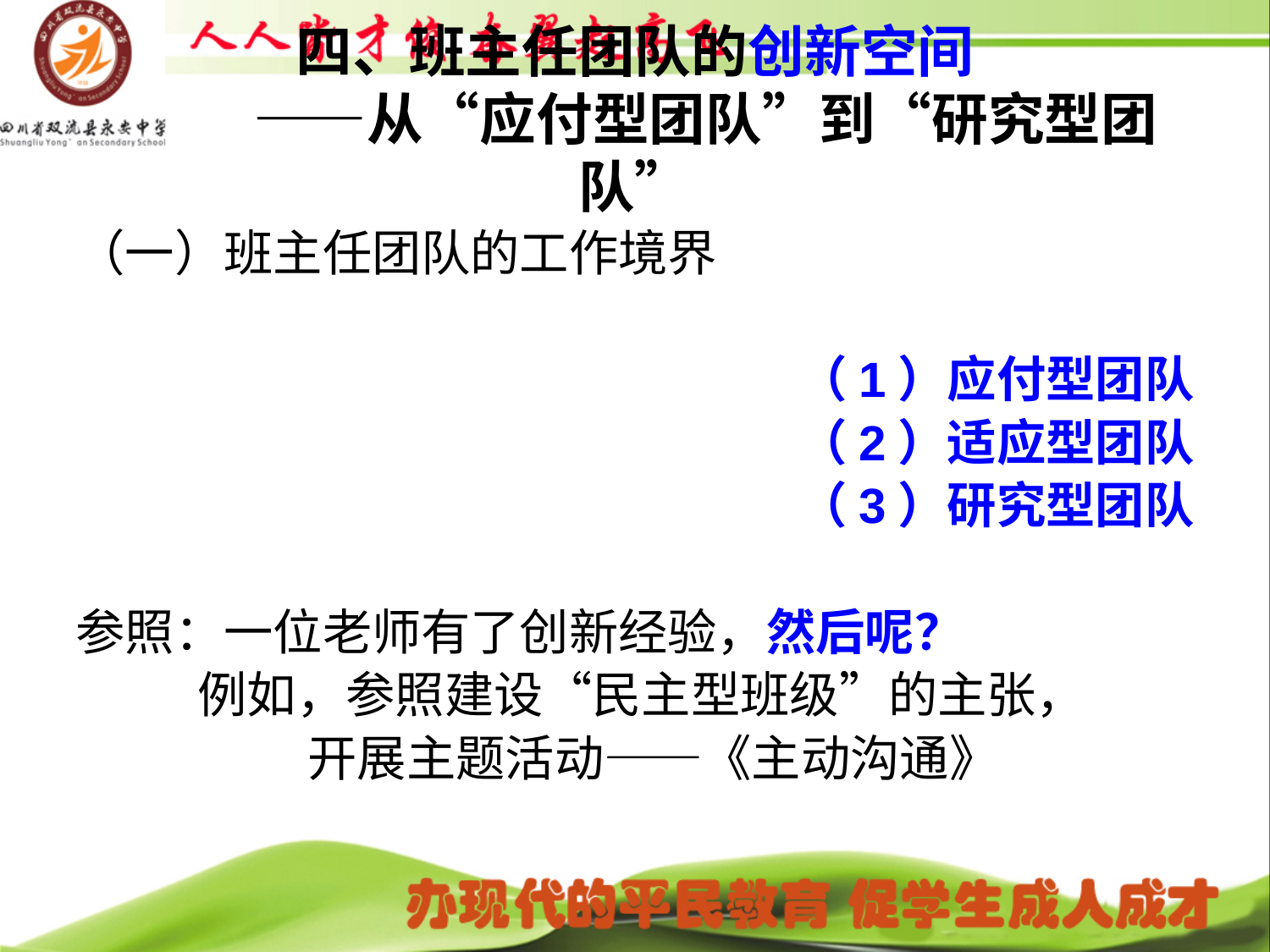

# 四、班主任团队的创新空间 ——从“应付型团队”到“研究型团队”
（一）班主任团队的工作境界

（1）应付型团队
（2）适应型团队
（3）研究型团队

参照：一位老师有了创新经验，然后呢？
          例如，参照建设“民主型班级”的主张，
                    开展主题活动——《主动沟通》